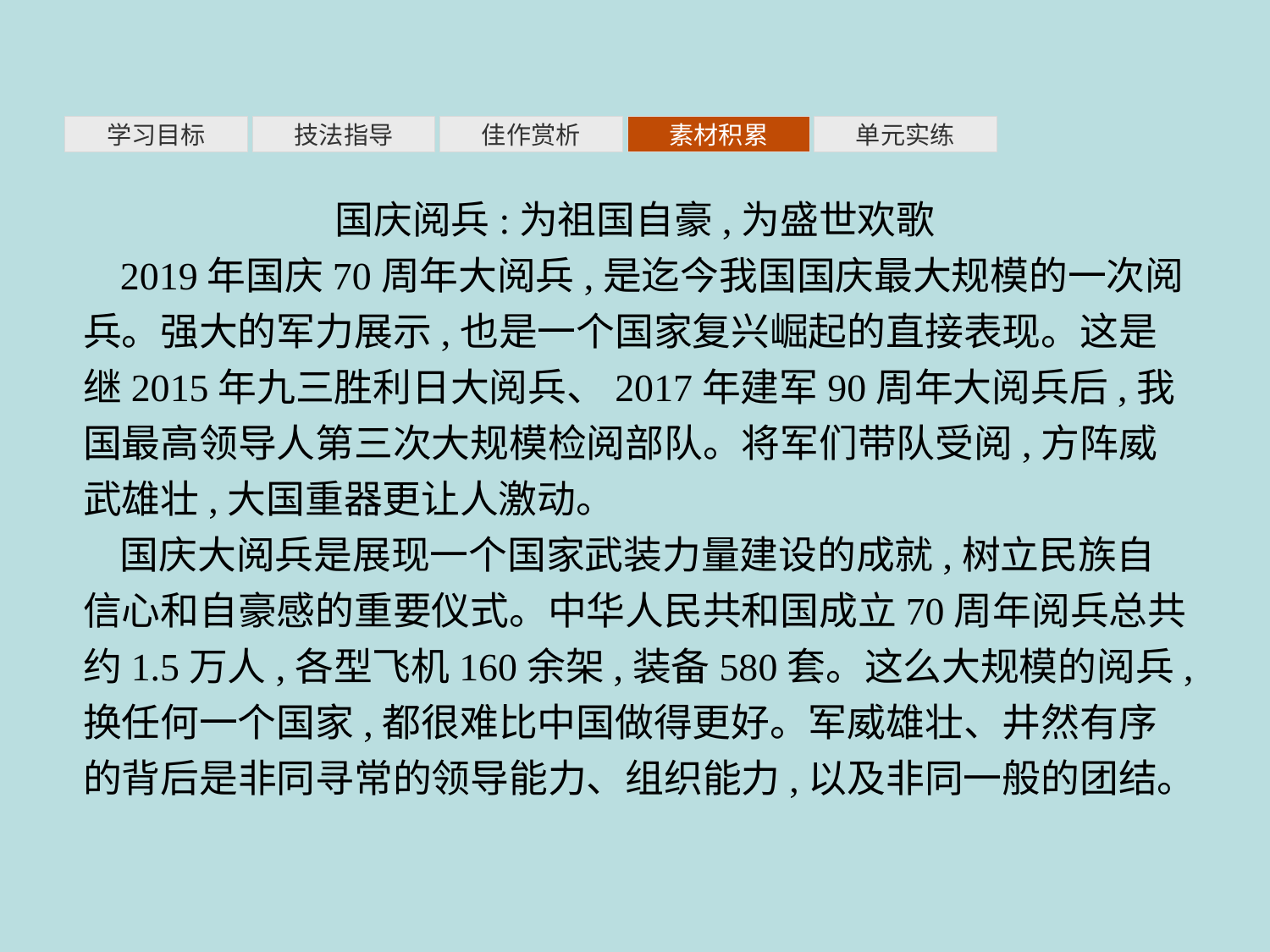

素材积累
学习目标
技法指导
佳作赏析
单元实练
国庆阅兵:为祖国自豪,为盛世欢歌
2019年国庆70周年大阅兵,是迄今我国国庆最大规模的一次阅兵。强大的军力展示,也是一个国家复兴崛起的直接表现。这是继2015年九三胜利日大阅兵、2017年建军90周年大阅兵后,我国最高领导人第三次大规模检阅部队。将军们带队受阅,方阵威武雄壮,大国重器更让人激动。
国庆大阅兵是展现一个国家武装力量建设的成就,树立民族自信心和自豪感的重要仪式。中华人民共和国成立70周年阅兵总共约1.5万人,各型飞机160余架,装备580套。这么大规模的阅兵,换任何一个国家,都很难比中国做得更好。军威雄壮、井然有序的背后是非同寻常的领导能力、组织能力,以及非同一般的团结。